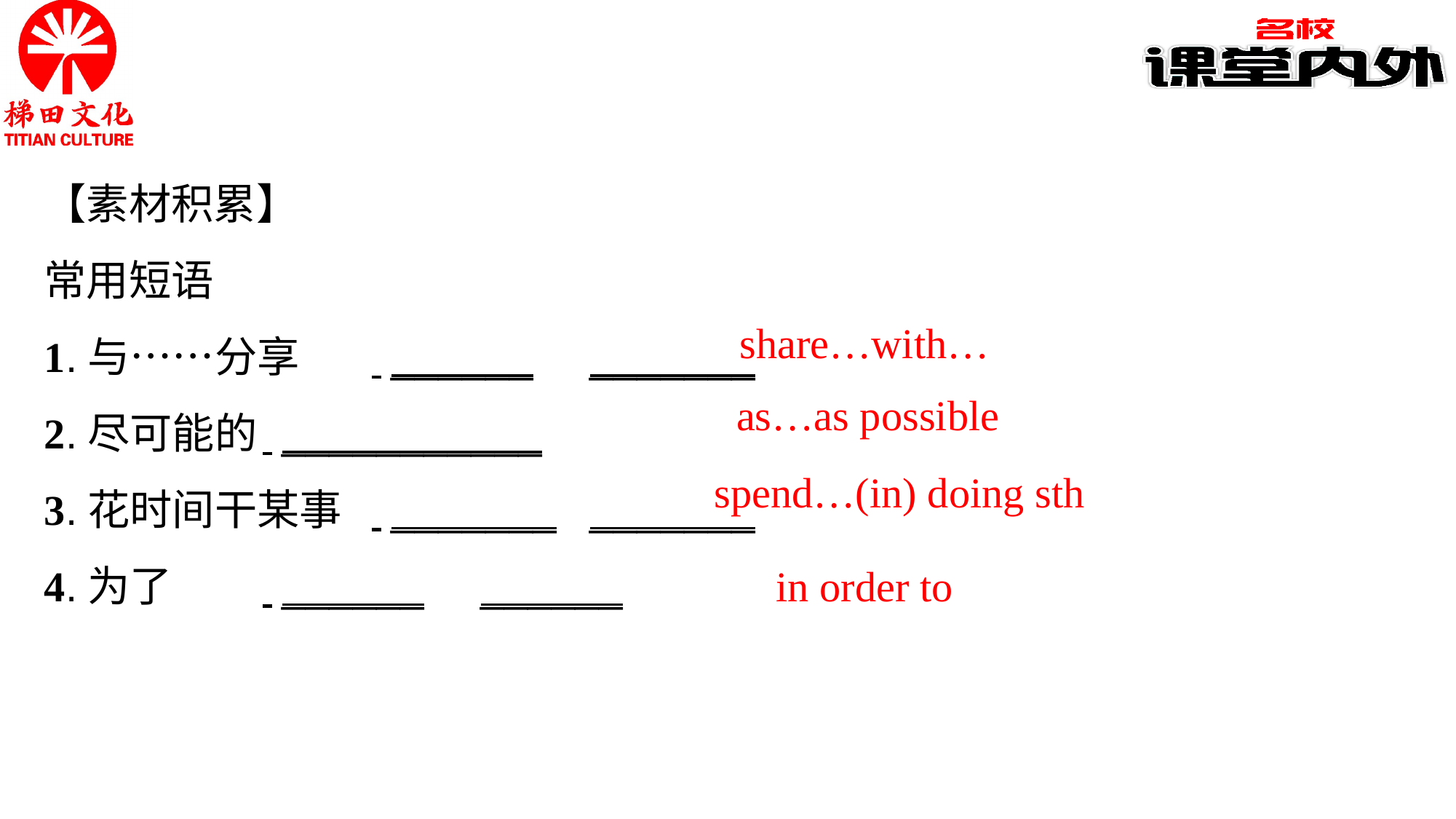

【素材积累】
常用短语
1.与……分享	 ______	_______
2.尽可能的	 ___________
3.花时间干某事	 _______	_______
4.为了	 ______	______
share…with…
as…as possible
spend…(in) doing sth
in order to